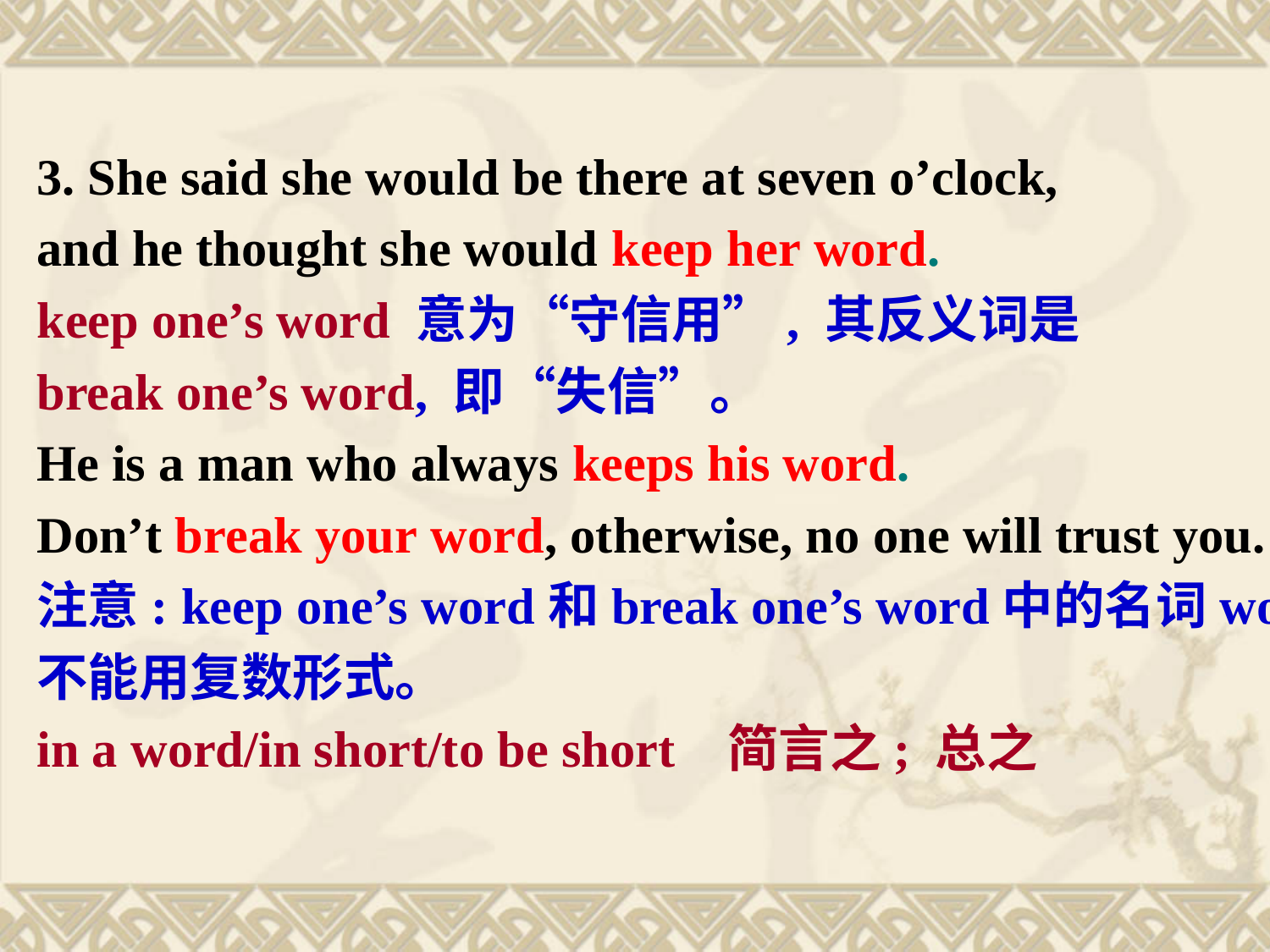

3. She said she would be there at seven o’clock,
and he thought she would keep her word.
keep one’s word 意为“守信用”, 其反义词是
break one’s word, 即“失信”。
He is a man who always keeps his word.
Don’t break your word, otherwise, no one will trust you.
注意: keep one’s word和break one’s word中的名词word
不能用复数形式。
in a word/in short/to be short   简言之; 总之